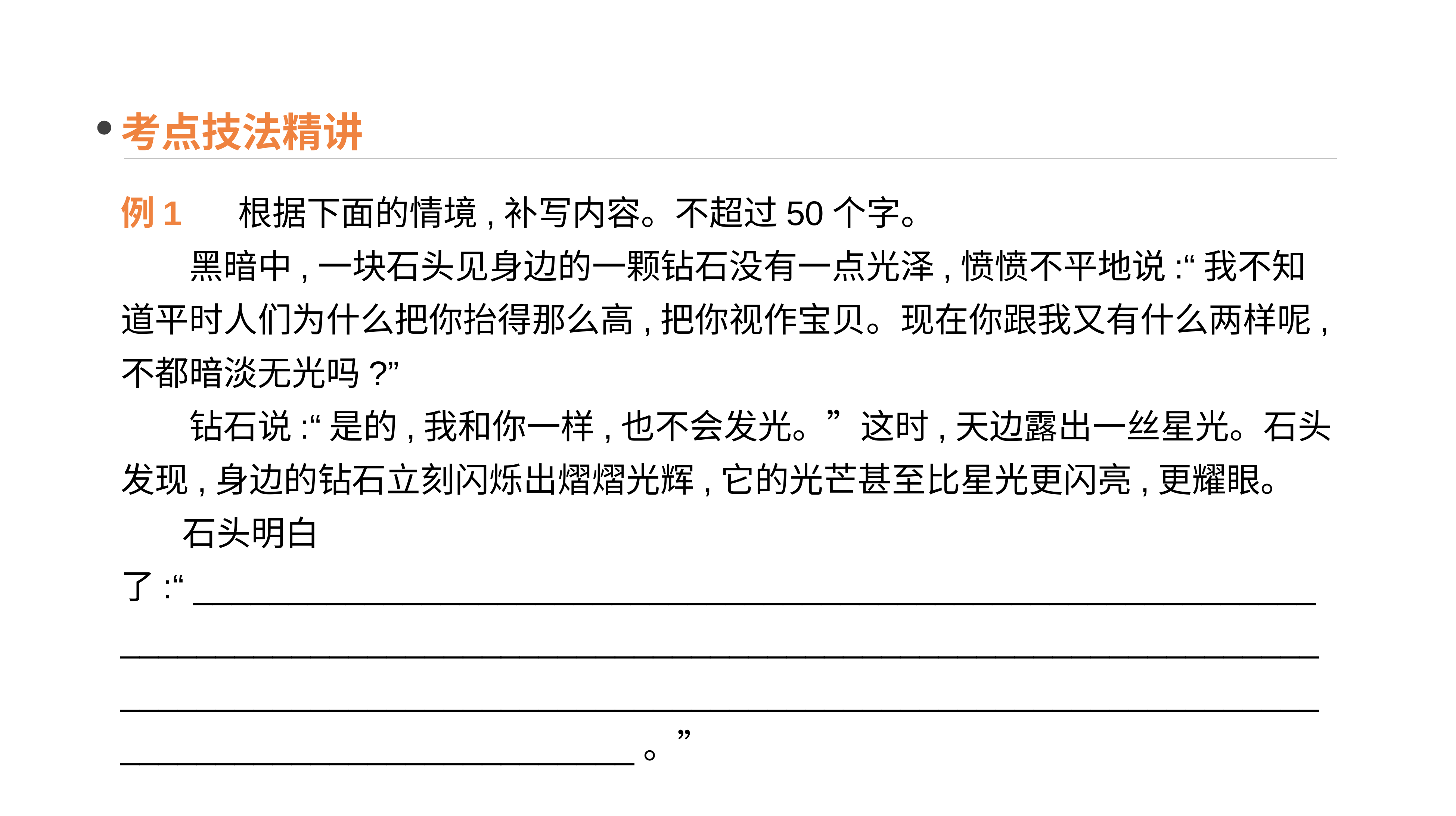

考点技法精讲

例1     根据下面的情境,补写内容。不超过50个字。
　　黑暗中,一块石头见身边的一颗钻石没有一点光泽,愤愤不平地说:“我不知道平时人们为什么把你抬得那么高,把你视作宝贝。现在你跟我又有什么两样呢,不都暗淡无光吗?”
　　钻石说:“是的,我和你一样,也不会发光。”这时,天边露出一丝星光。石头发现,身边的钻石立刻闪烁出熠熠光辉,它的光芒甚至比星光更闪亮,更耀眼。
       石头明白了:“ ___________________________________________________________
_________________________________________________________________________________________________________________________________________________________。”